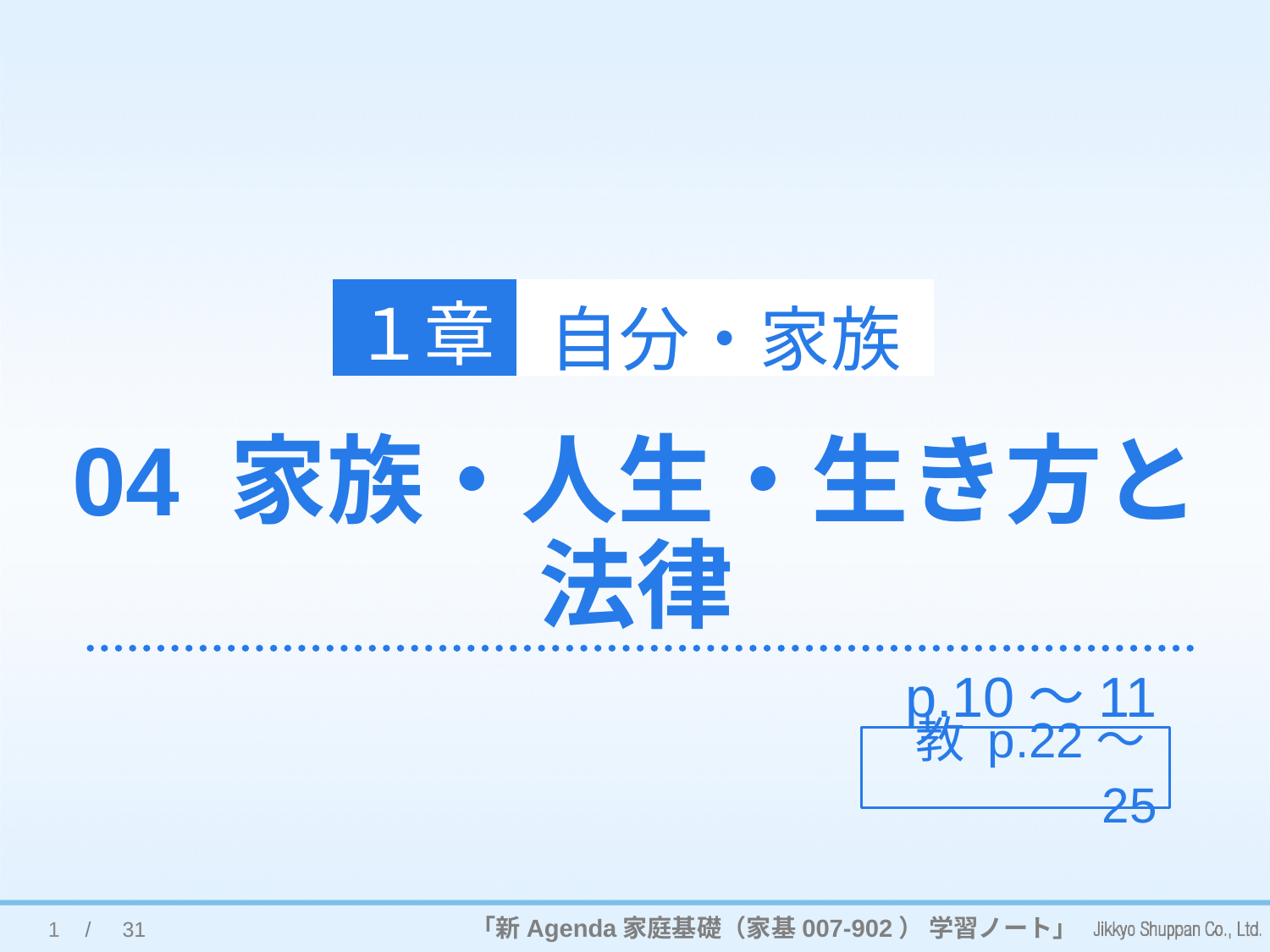

１章
自分・家族
# 04 家族・人生・生き方と 法律
p.10～11
教 p.22～25
1